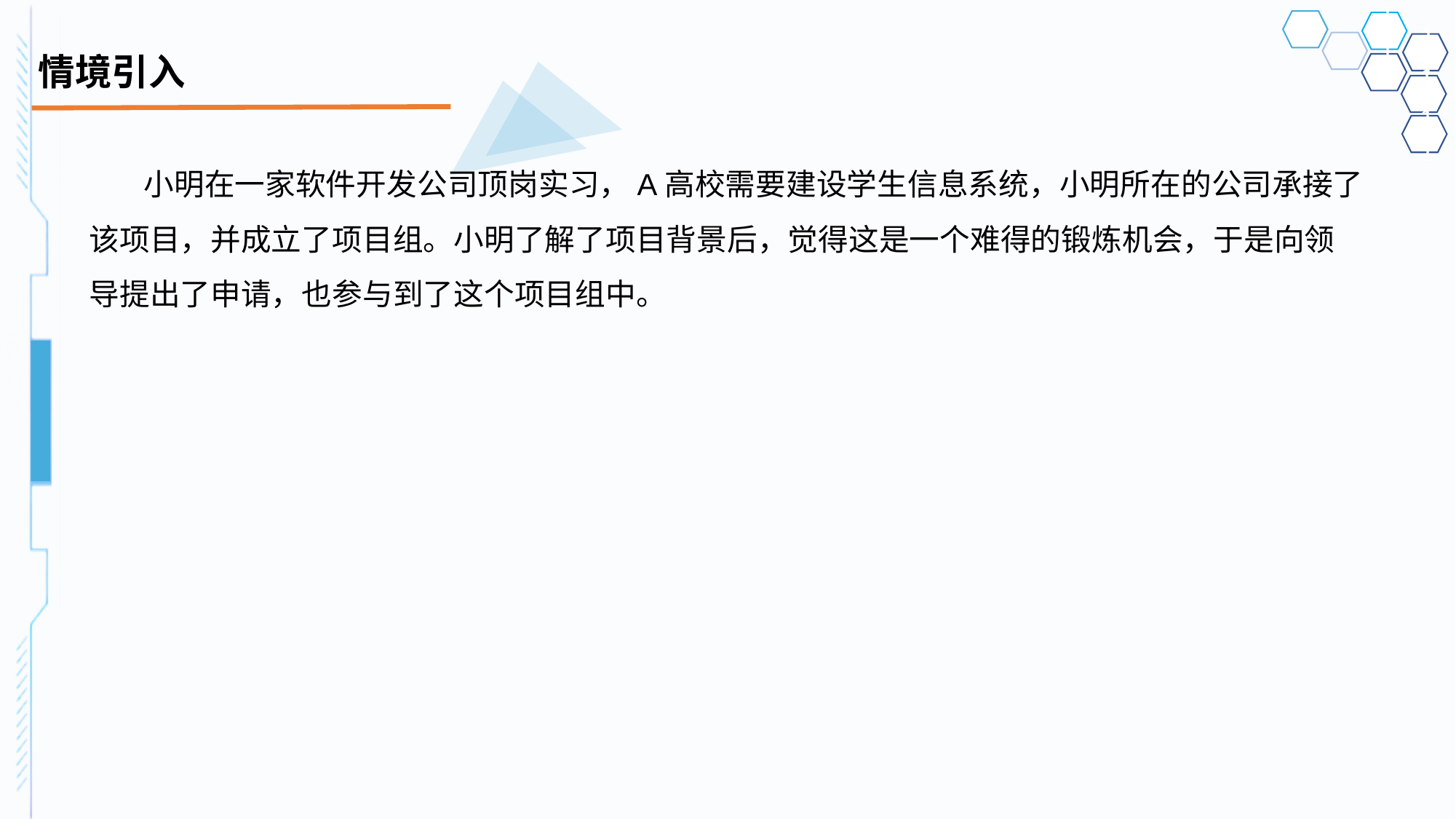

# 情境引入

小明在一家软件开发公司顶岗实习，A高校需要建设学生信息系统，小明所在的公司承接了该项目，并成立了项目组。小明了解了项目背景后，觉得这是一个难得的锻炼机会，于是向领导提出了申请，也参与到了这个项目组中。